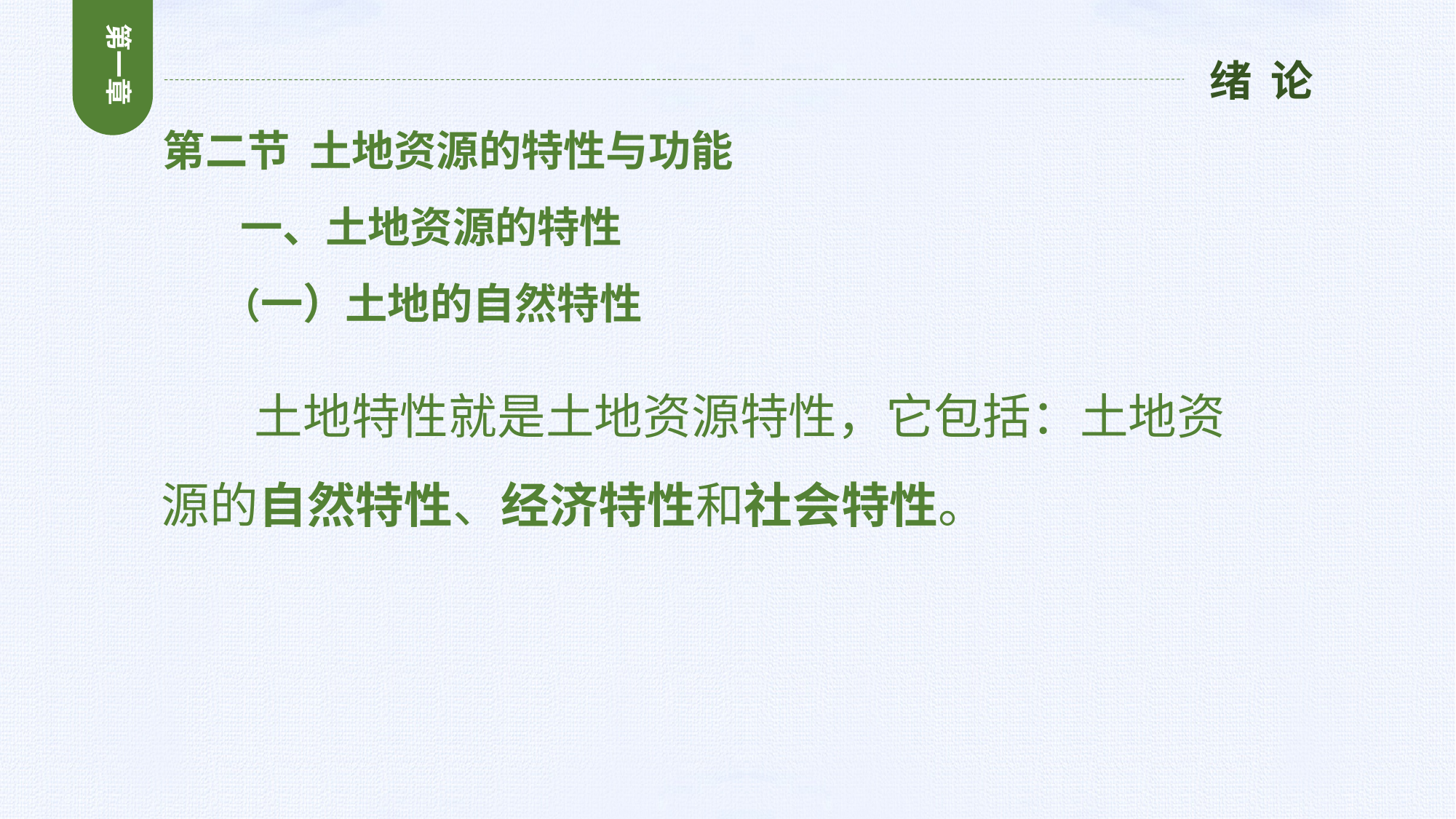

第一章
绪  论
第二节  土地资源的特性与功能
       一、土地资源的特性
        （一）土地的自然特性

       土地特性就是土地资源特性，它包括：土地资源的自然特性、经济特性和社会特性。